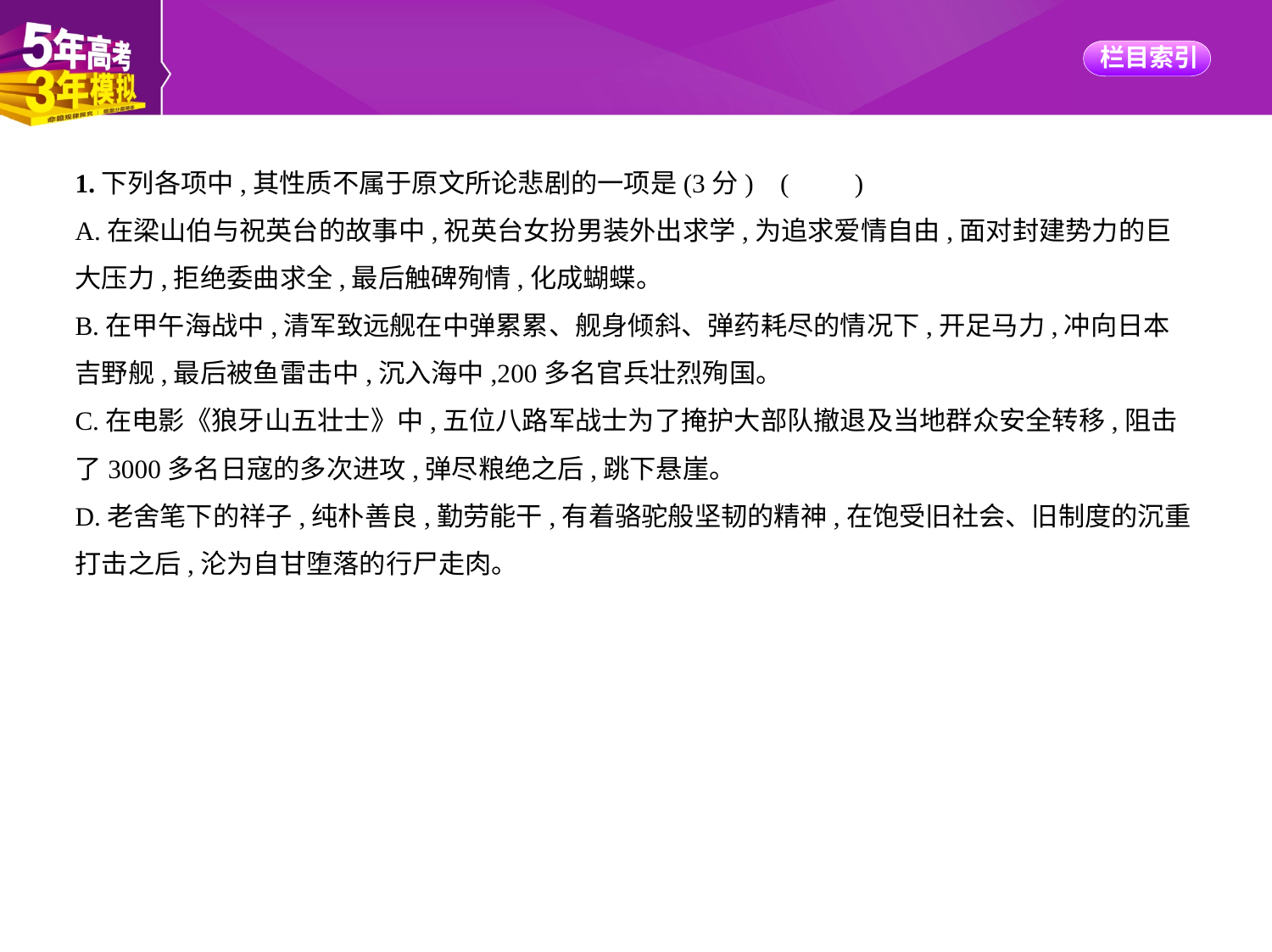

1.下列各项中,其性质不属于原文所论悲剧的一项是(3分) (　　)
A.在梁山伯与祝英台的故事中,祝英台女扮男装外出求学,为追求爱情自由,面对封建势力的巨
大压力,拒绝委曲求全,最后触碑殉情,化成蝴蝶。
B.在甲午海战中,清军致远舰在中弹累累、舰身倾斜、弹药耗尽的情况下,开足马力,冲向日本
吉野舰,最后被鱼雷击中,沉入海中,200多名官兵壮烈殉国。
C.在电影《狼牙山五壮士》中,五位八路军战士为了掩护大部队撤退及当地群众安全转移,阻击
了3000多名日寇的多次进攻,弹尽粮绝之后,跳下悬崖。
D.老舍笔下的祥子,纯朴善良,勤劳能干,有着骆驼般坚韧的精神,在饱受旧社会、旧制度的沉重
打击之后,沦为自甘堕落的行尸走肉。